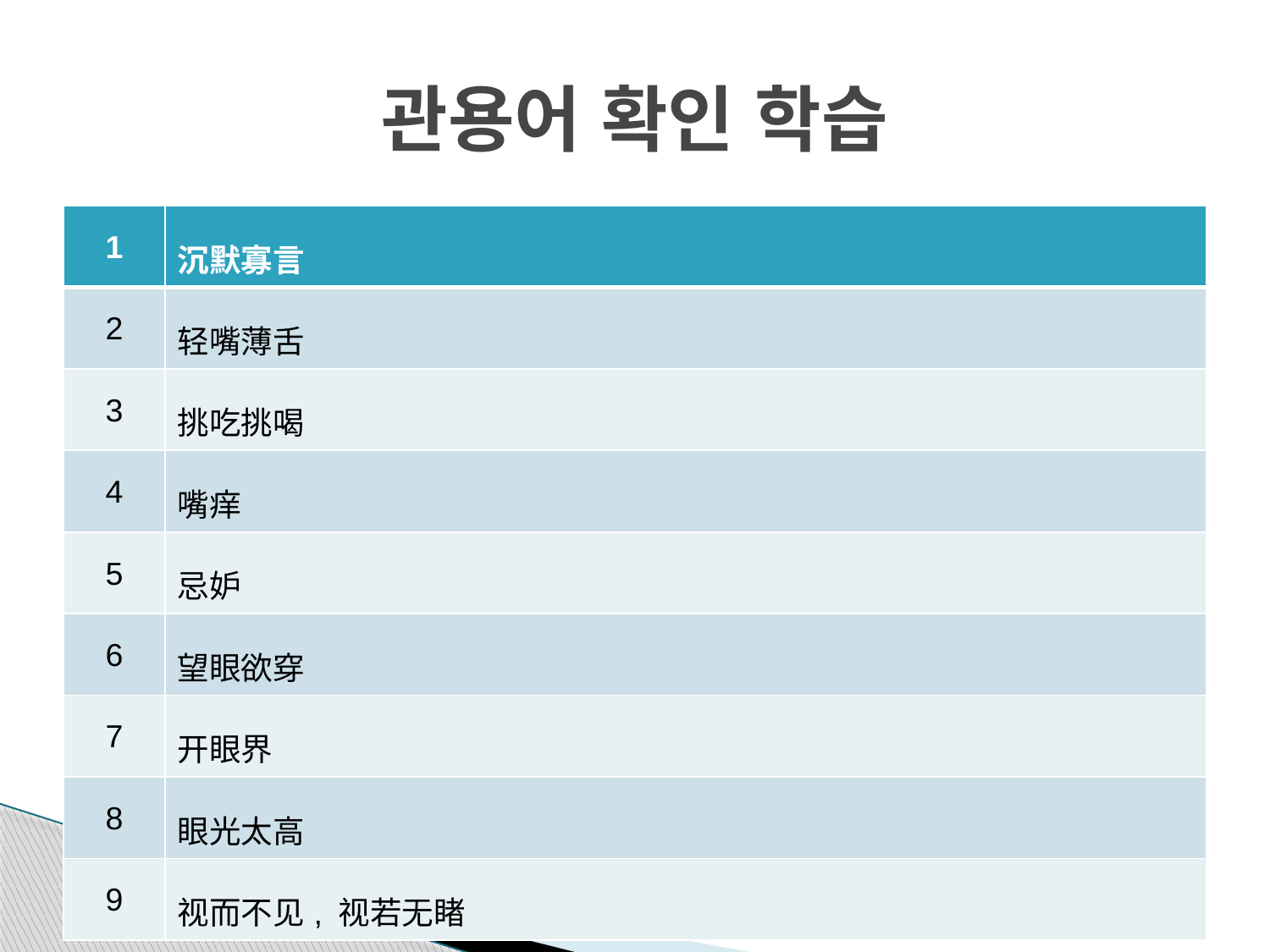

# 관용어 확인 학습
| 1 | 沉默寡言 |
| --- | --- |
| 2 | 轻嘴薄舌 |
| 3 | 挑吃挑喝 |
| 4 | 嘴痒 |
| 5 | 忌妒 |
| 6 | 望眼欲穿 |
| 7 | 开眼界 |
| 8 | 眼光太高 |
| 9 | 视而不见, 视若无睹 |